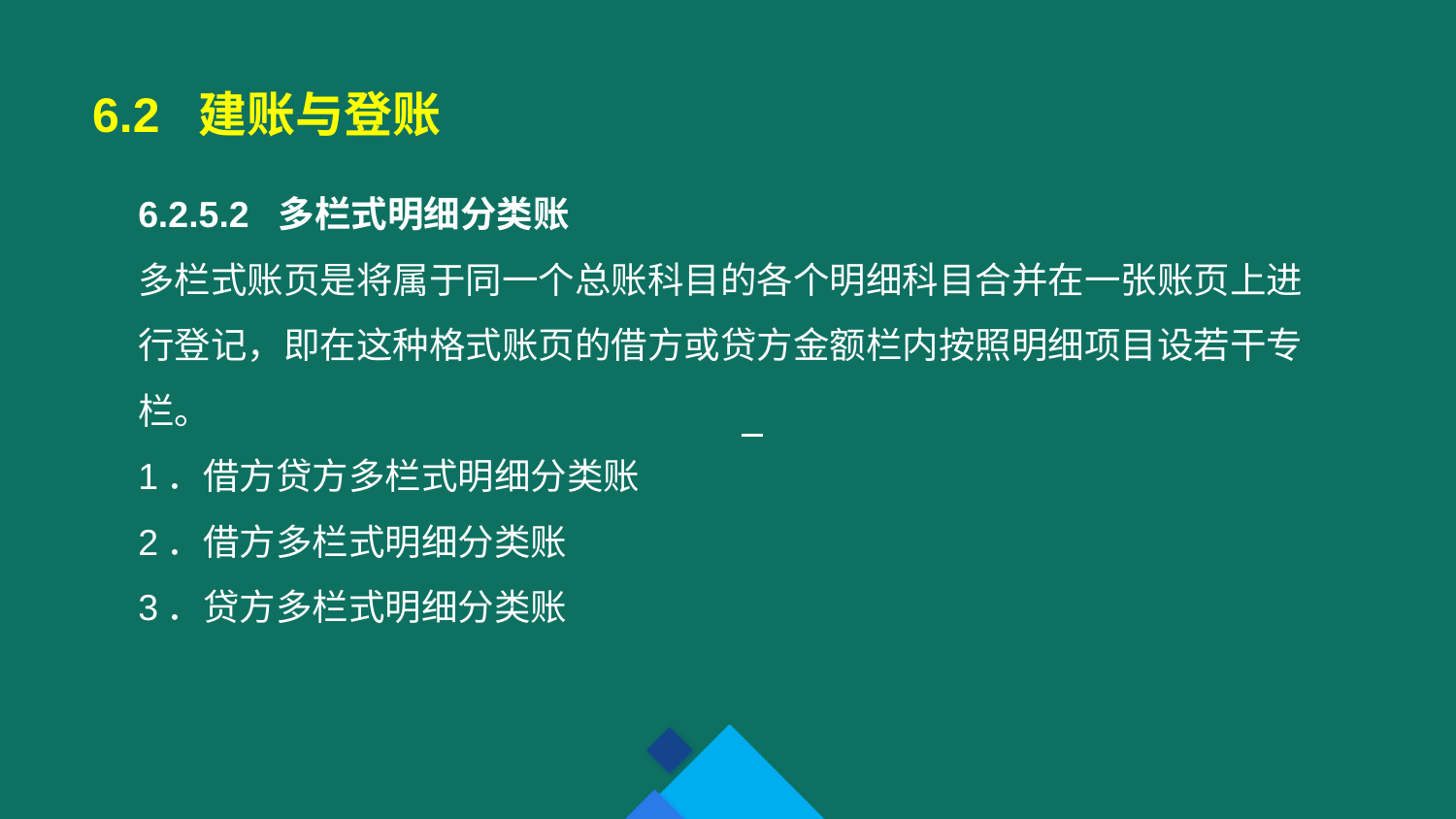

6.2  建账与登账

6.2.5.2  多栏式明细分类账
多栏式账页是将属于同一个总账科目的各个明细科目合并在一张账页上进行登记，即在这种格式账页的借方或贷方金额栏内按照明细项目设若干专栏。
1．借方贷方多栏式明细分类账
2．借方多栏式明细分类账
3．贷方多栏式明细分类账